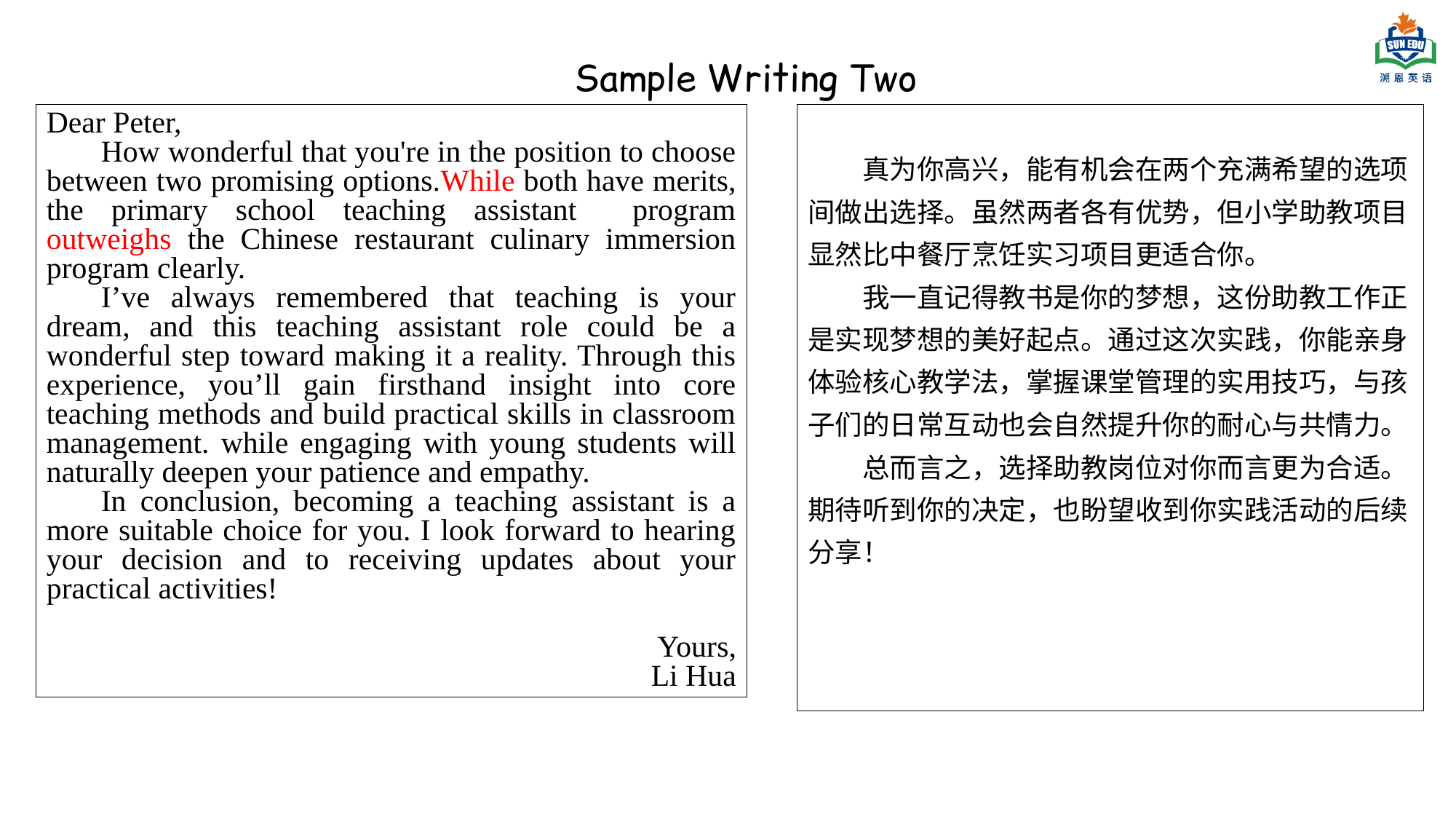

Sample Writing Two
Dear Peter,
How wonderful that you're in the position to choose between two promising options.While both have merits, the primary school teaching assistant  program outweighs the Chinese restaurant culinary immersion program clearly.
I’ve always remembered that teaching is your dream, and this teaching assistant role could be a wonderful step toward making it a reality. Through this experience, you’ll gain firsthand insight into core teaching methods and build practical skills in classroom management. while engaging with young students will naturally deepen your patience and empathy.
In conclusion, becoming a teaching assistant is a more suitable choice for you. I look forward to hearing your decision and to receiving updates about your practical activities!

Yours,
Li Hua

真为你高兴，能有机会在两个充满希望的选项间做出选择。虽然两者各有优势，但小学助教项目显然比中餐厅烹饪实习项目更适合你。
我一直记得教书是你的梦想，这份助教工作正是实现梦想的美好起点。通过这次实践，你能亲身体验核心教学法，掌握课堂管理的实用技巧，与孩子们的日常互动也会自然提升你的耐心与共情力。
总而言之，选择助教岗位对你而言更为合适。期待听到你的决定，也盼望收到你实践活动的后续分享！